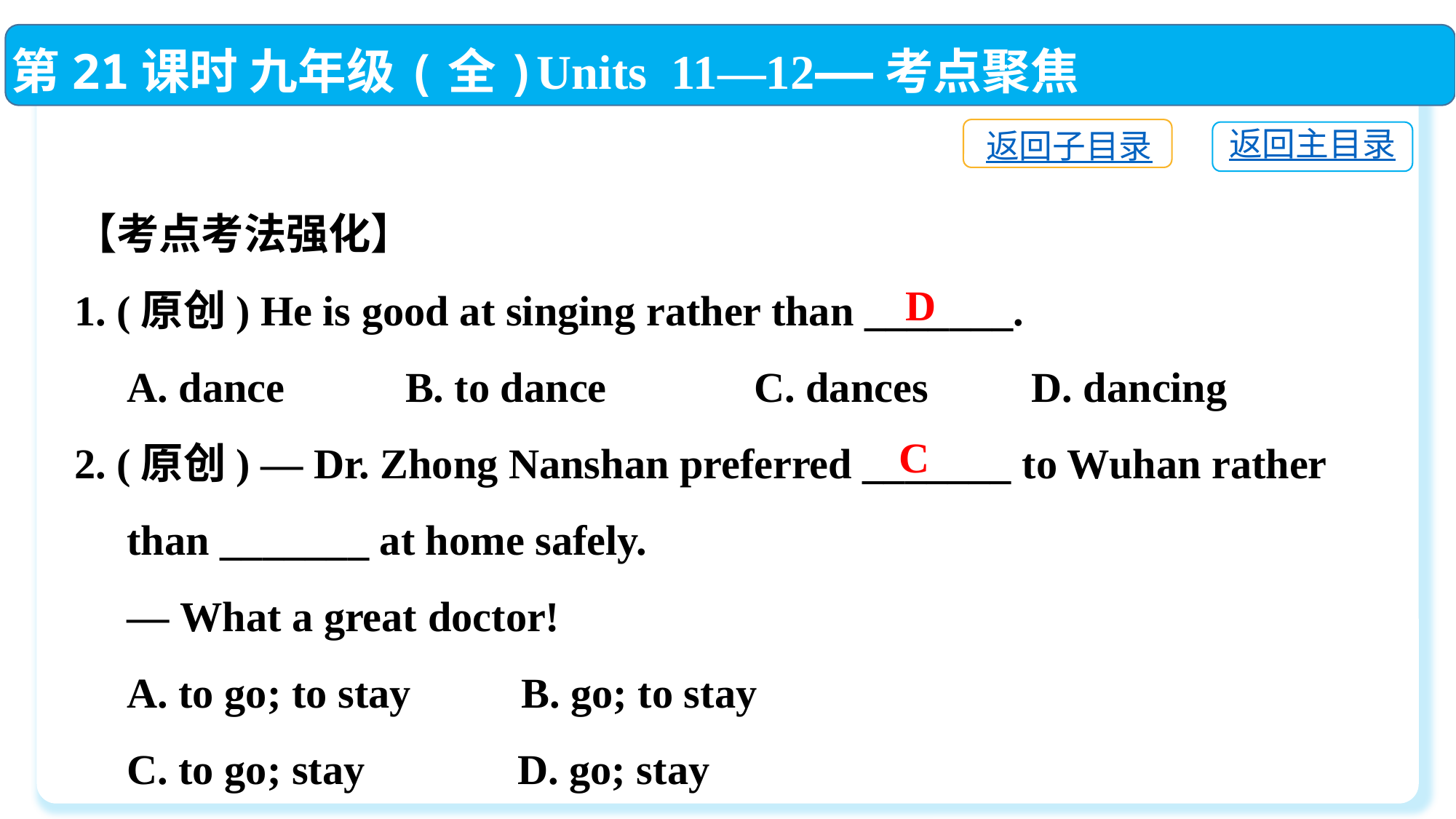

第21课时 九年级(全)Units  11—12——考点聚焦

返回子目录
返回主目录
【考点考法强化】
1. (原创) He is good at singing rather than _______.
     A. dance　      B. to dance              C. dances	        D. dancing
2. (原创) — Dr. Zhong Nanshan preferred _______ to Wuhan rather
     than _______ at home safely.
     — What a great doctor!
     A. to go; to stay	 B. go; to stay
     C. to go; stay	           D. go; stay

D
C